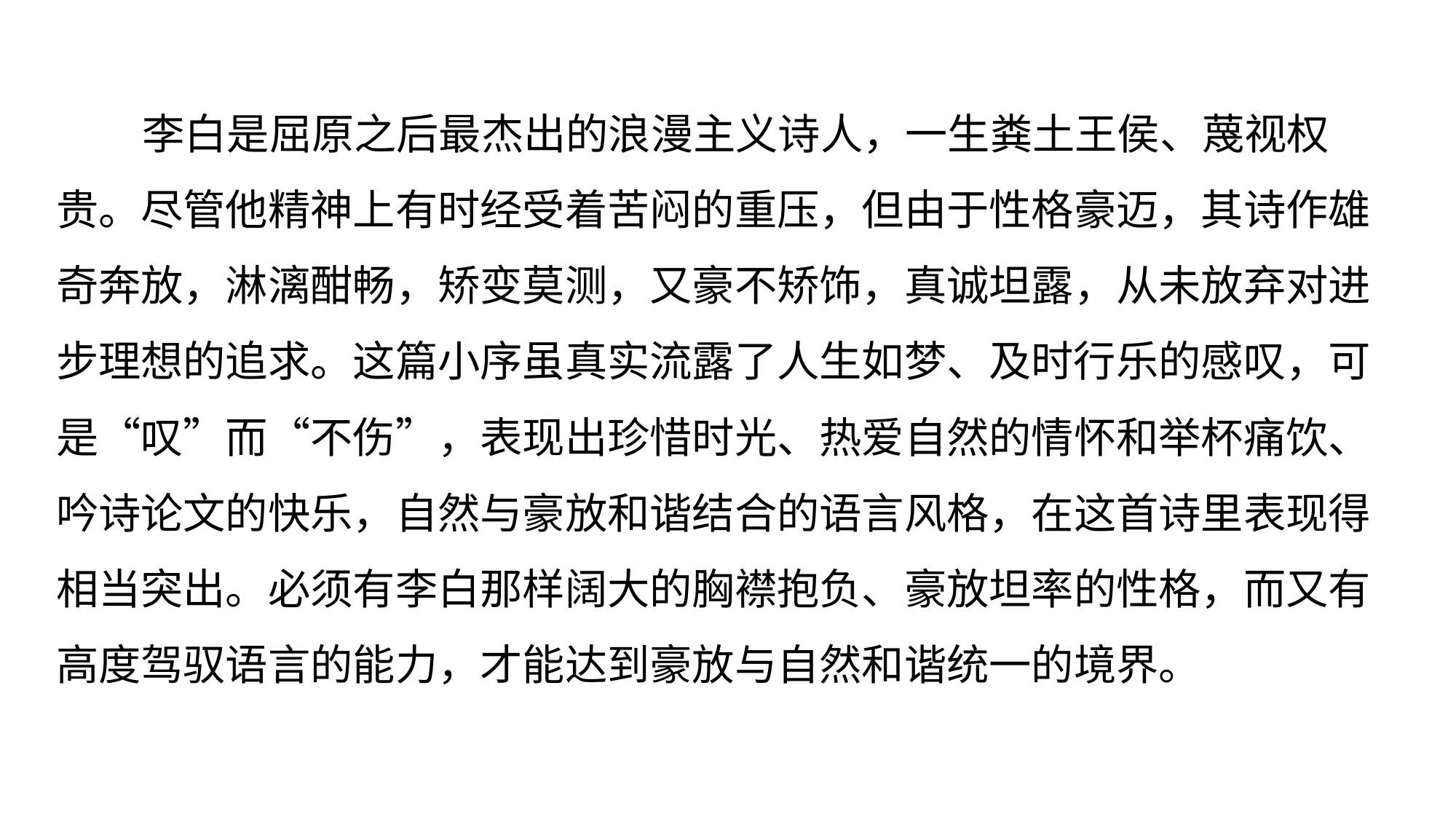

李白是屈原之后最杰出的浪漫主义诗人，一生粪土王侯、蔑视权贵。尽管他精神上有时经受着苦闷的重压，但由于性格豪迈，其诗作雄奇奔放，淋漓酣畅，矫变莫测，又豪不矫饰，真诚坦露，从未放弃对进步理想的追求。这篇小序虽真实流露了人生如梦、及时行乐的感叹，可是“叹”而“不伤”，表现出珍惜时光、热爱自然的情怀和举杯痛饮、吟诗论文的快乐，自然与豪放和谐结合的语言风格，在这首诗里表现得相当突出。必须有李白那样阔大的胸襟抱负、豪放坦率的性格，而又有高度驾驭语言的能力，才能达到豪放与自然和谐统一的境界。